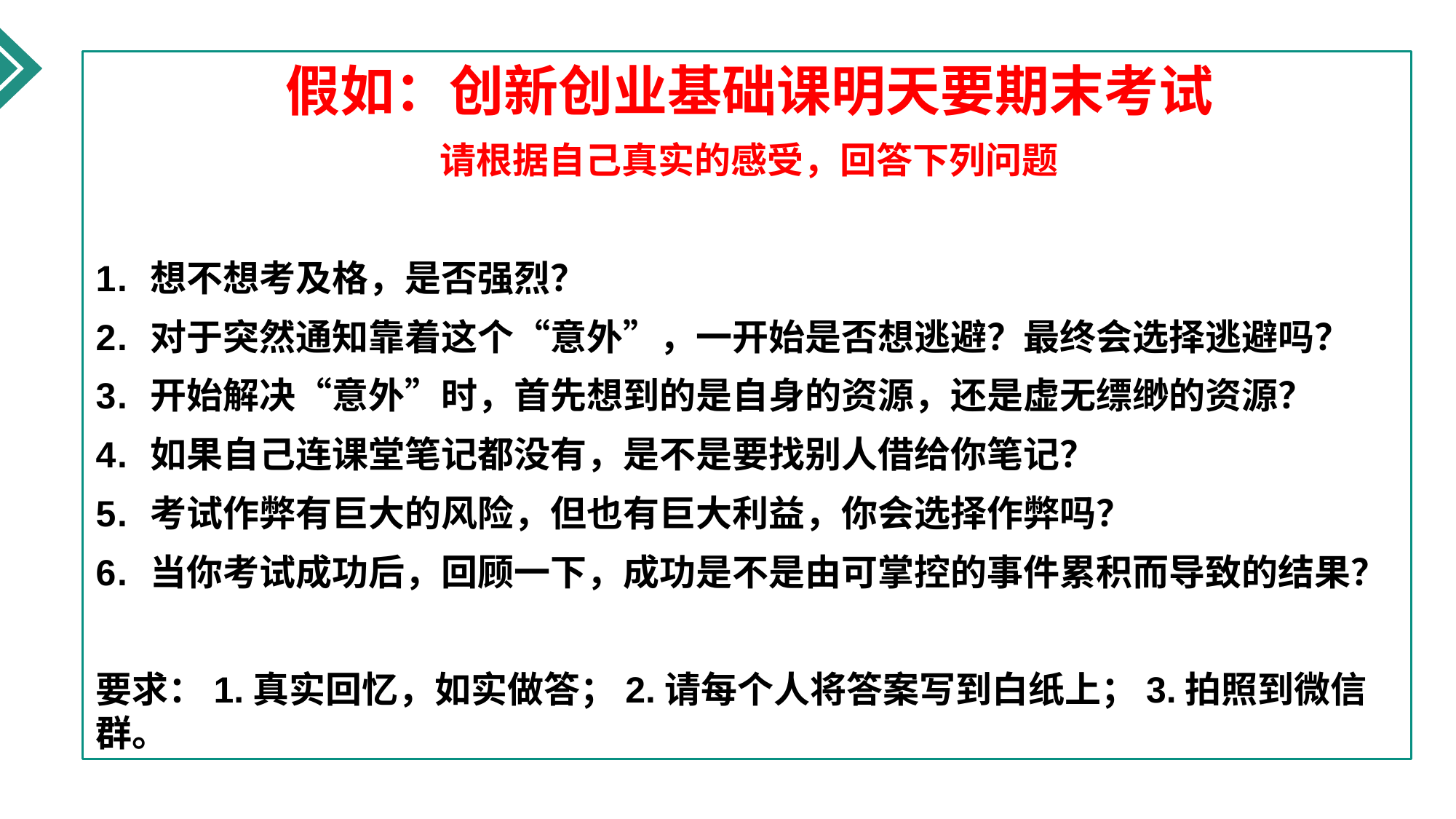

假如：创新创业基础课明天要期末考试
请根据自己真实的感受，回答下列问题

想不想考及格，是否强烈？
对于突然通知靠着这个“意外”，一开始是否想逃避？最终会选择逃避吗？
开始解决“意外”时，首先想到的是自身的资源，还是虚无缥缈的资源？
如果自己连课堂笔记都没有，是不是要找别人借给你笔记？
考试作弊有巨大的风险，但也有巨大利益，你会选择作弊吗？
当你考试成功后，回顾一下，成功是不是由可掌控的事件累积而导致的结果？

要求：1.真实回忆，如实做答；2.请每个人将答案写到白纸上；3.拍照到微信群。
61